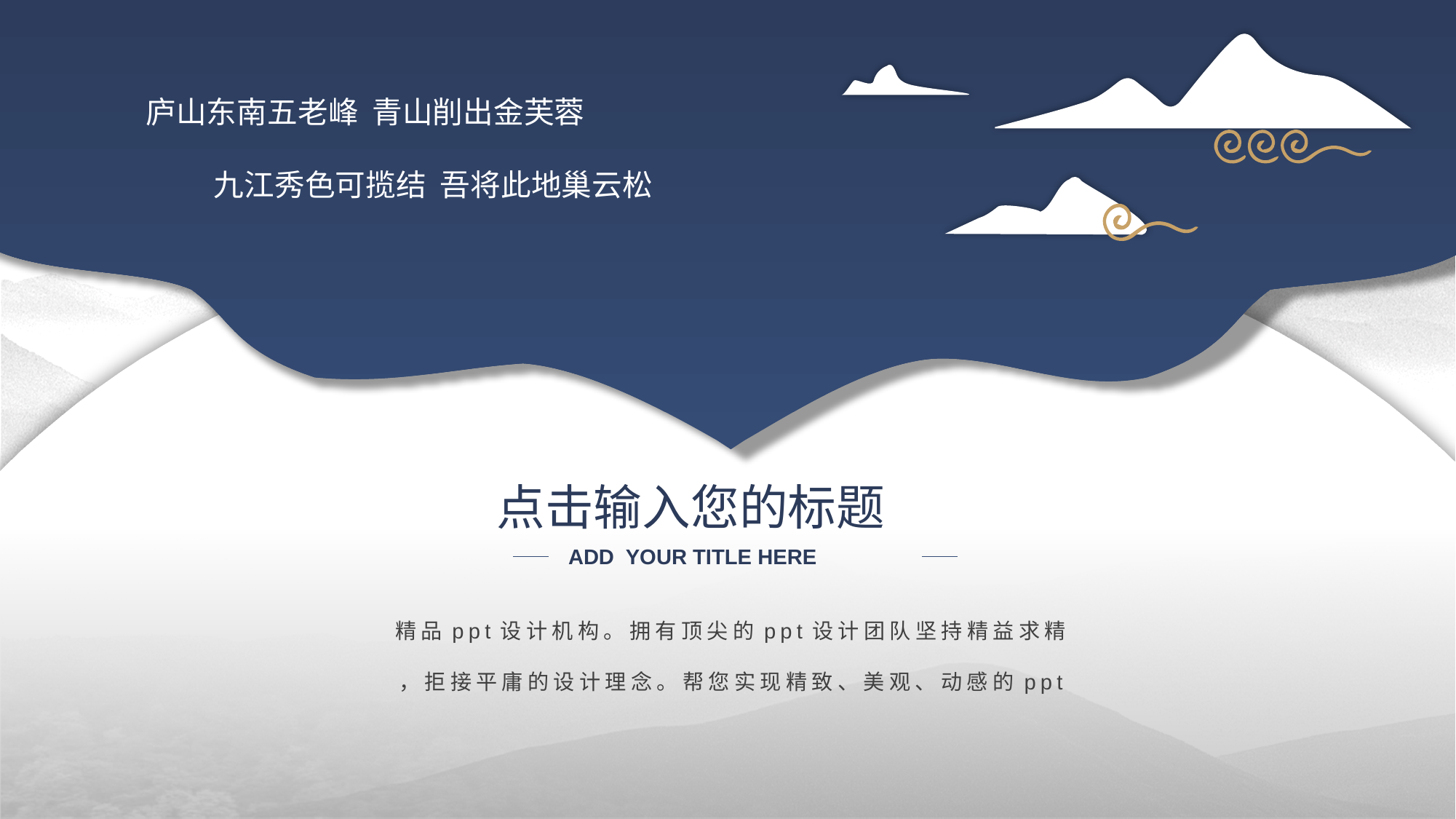

庐山东南五老峰  青山削出金芙蓉
         九江秀色可揽结  吾将此地巢云松

点击输入您的标题
ADD  YOUR TITLE HERE
精品ppt设计机构。拥有顶尖的ppt设计团队坚持精益求精
，拒接平庸的设计理念。帮您实现精致、美观、动感的ppt